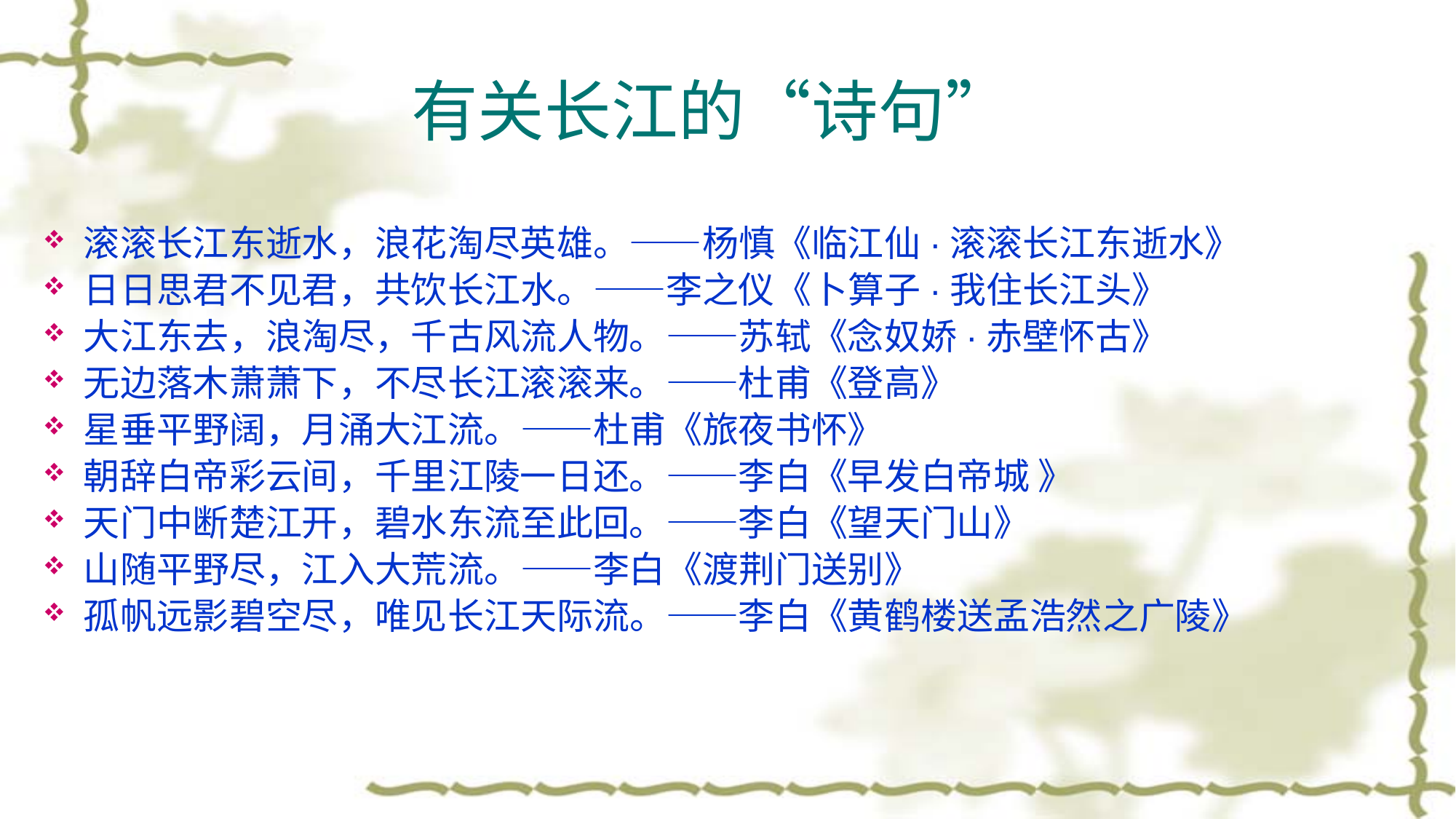

# 有关长江的“诗句”
滚滚长江东逝水，浪花淘尽英雄。——杨慎《临江仙·滚滚长江东逝水》
日日思君不见君，共饮长江水。——李之仪《卜算子·我住长江头》
大江东去，浪淘尽，千古风流人物。——苏轼《念奴娇·赤壁怀古》
无边落木萧萧下，不尽长江滚滚来。——杜甫《登高》
星垂平野阔，月涌大江流。——杜甫《旅夜书怀》
朝辞白帝彩云间，千里江陵一日还。——李白《早发白帝城 》
天门中断楚江开，碧水东流至此回。——李白《望天门山》
山随平野尽，江入大荒流。——李白《渡荆门送别》
孤帆远影碧空尽，唯见长江天际流。——李白《黄鹤楼送孟浩然之广陵》